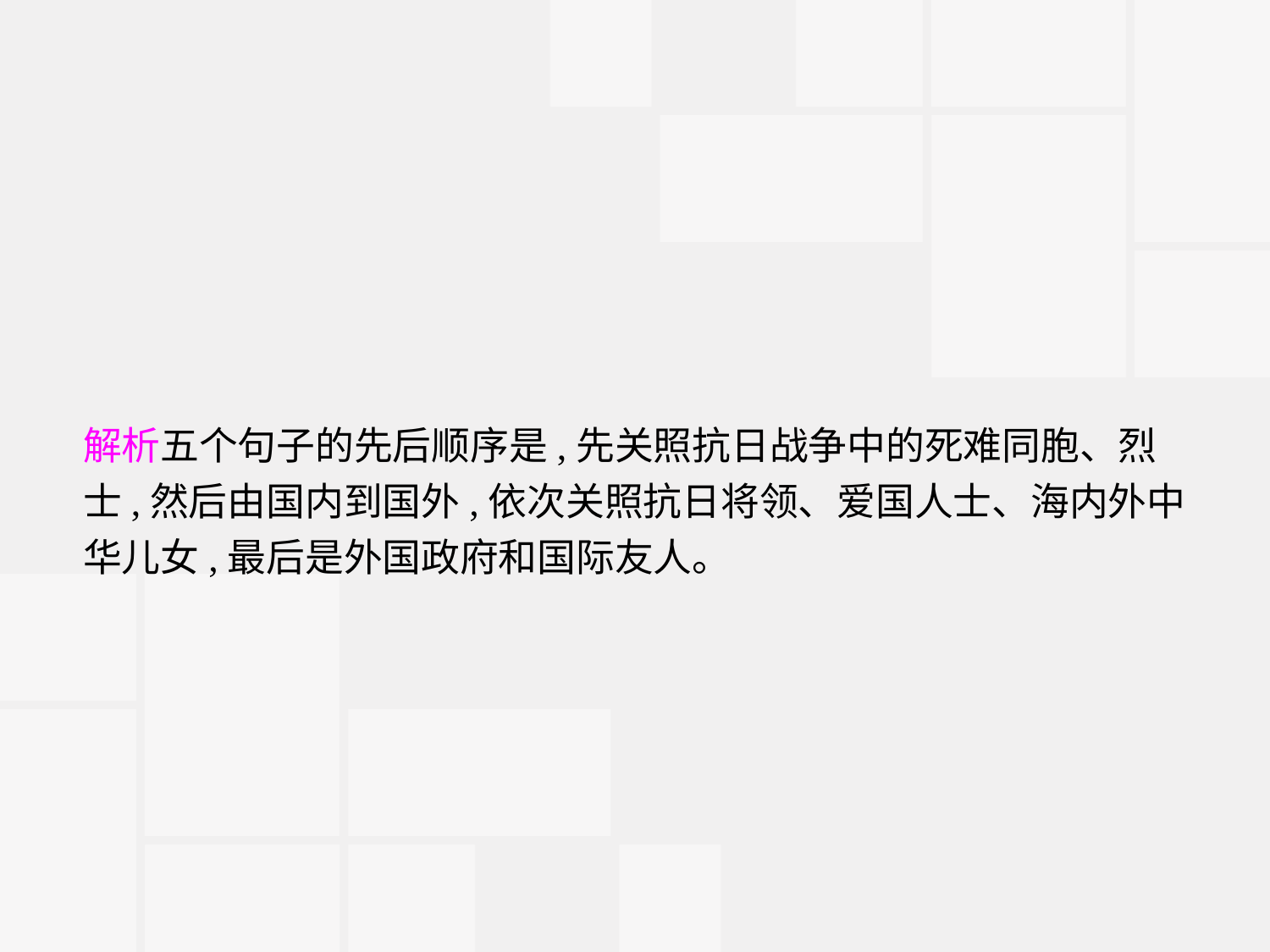

解析五个句子的先后顺序是,先关照抗日战争中的死难同胞、烈士,然后由国内到国外,依次关照抗日将领、爱国人士、海内外中华儿女,最后是外国政府和国际友人。